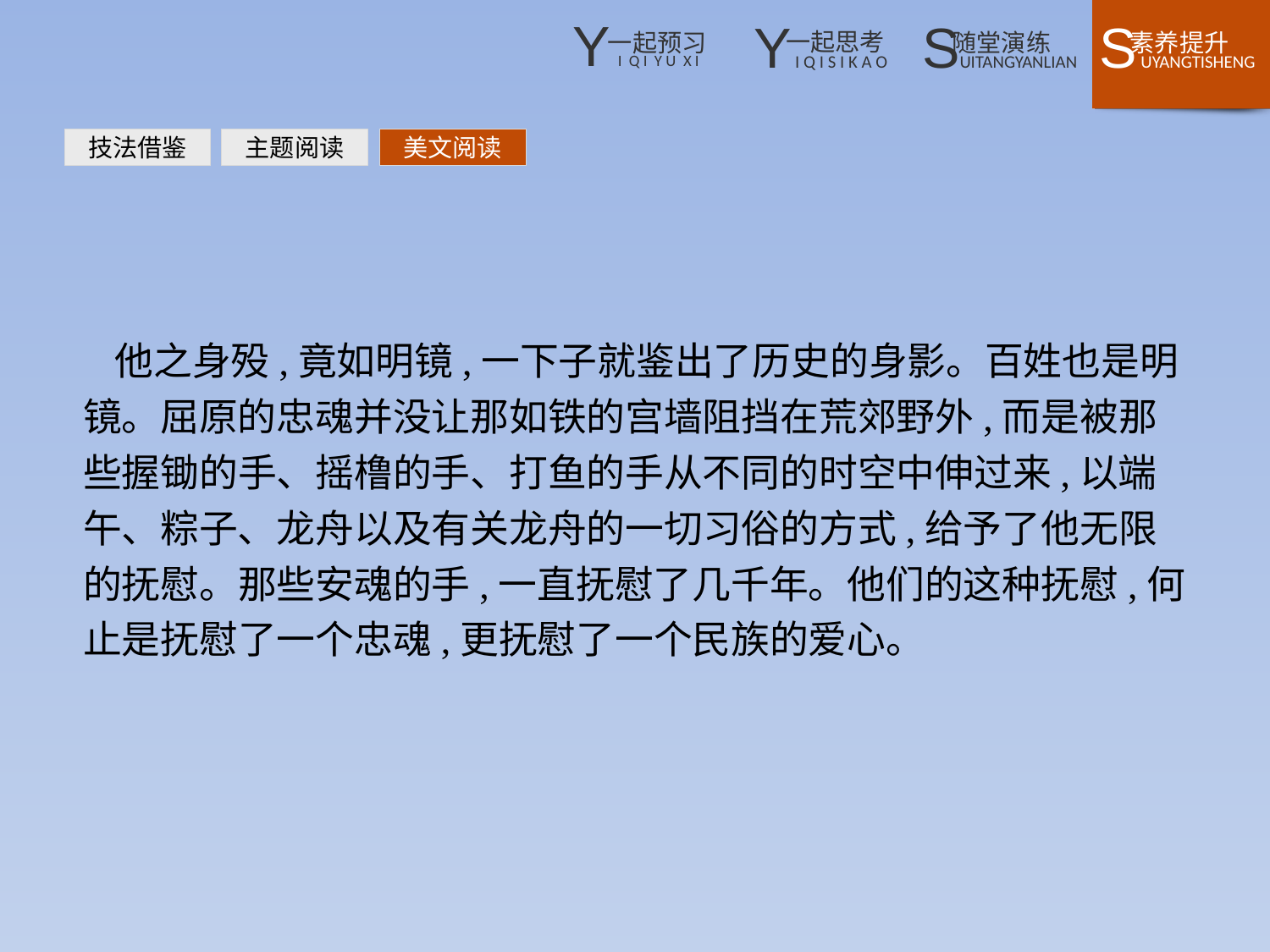

技法借鉴
主题阅读
美文阅读
他之身殁,竟如明镜,一下子就鉴出了历史的身影。百姓也是明镜。屈原的忠魂并没让那如铁的宫墙阻挡在荒郊野外,而是被那些握锄的手、摇橹的手、打鱼的手从不同的时空中伸过来,以端午、粽子、龙舟以及有关龙舟的一切习俗的方式,给予了他无限的抚慰。那些安魂的手,一直抚慰了几千年。他们的这种抚慰,何止是抚慰了一个忠魂,更抚慰了一个民族的爱心。